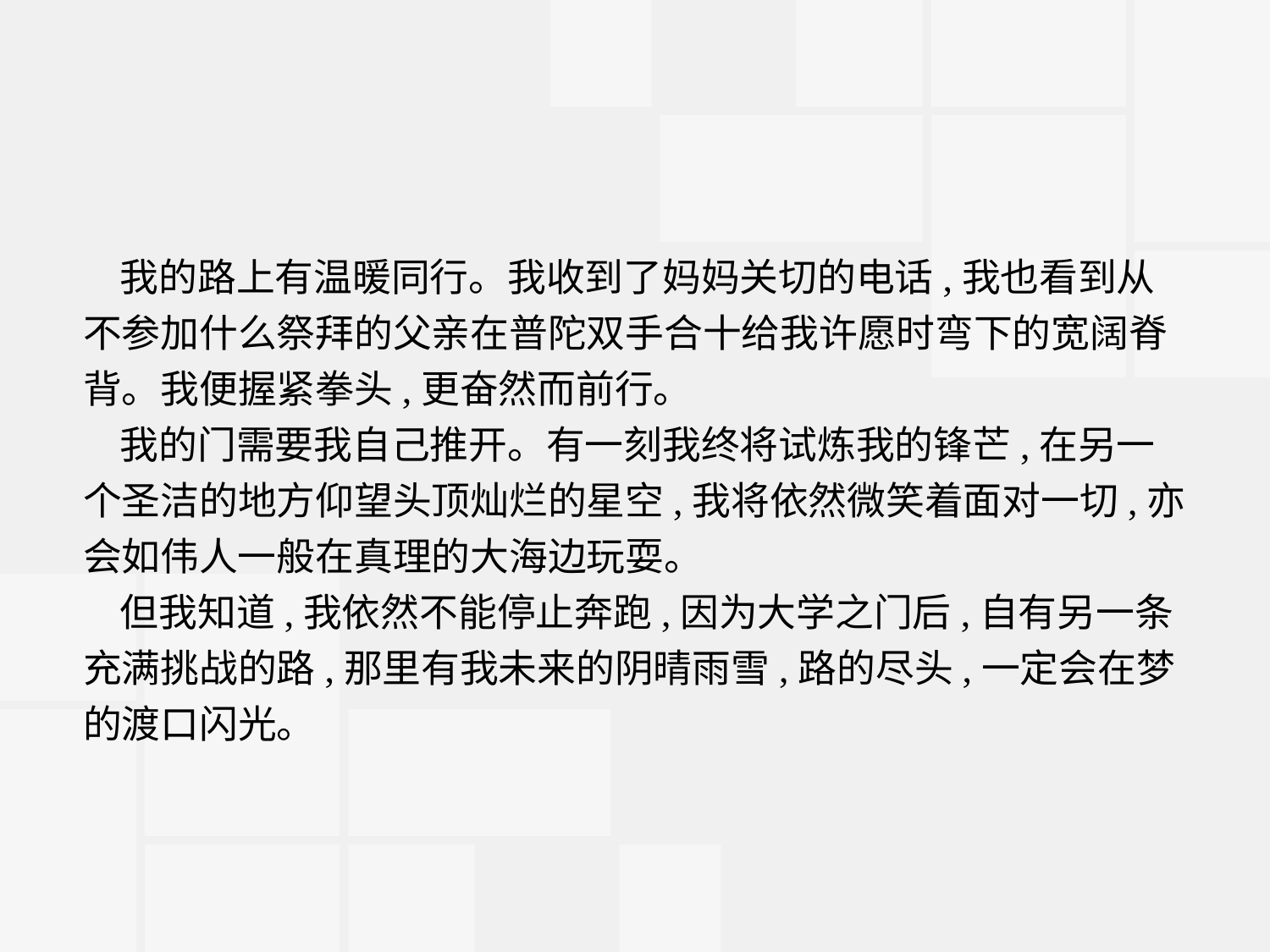

我的路上有温暖同行。我收到了妈妈关切的电话,我也看到从不参加什么祭拜的父亲在普陀双手合十给我许愿时弯下的宽阔脊背。我便握紧拳头,更奋然而前行。
我的门需要我自己推开。有一刻我终将试炼我的锋芒,在另一个圣洁的地方仰望头顶灿烂的星空,我将依然微笑着面对一切,亦会如伟人一般在真理的大海边玩耍。
但我知道,我依然不能停止奔跑,因为大学之门后,自有另一条充满挑战的路,那里有我未来的阴晴雨雪,路的尽头,一定会在梦的渡口闪光。